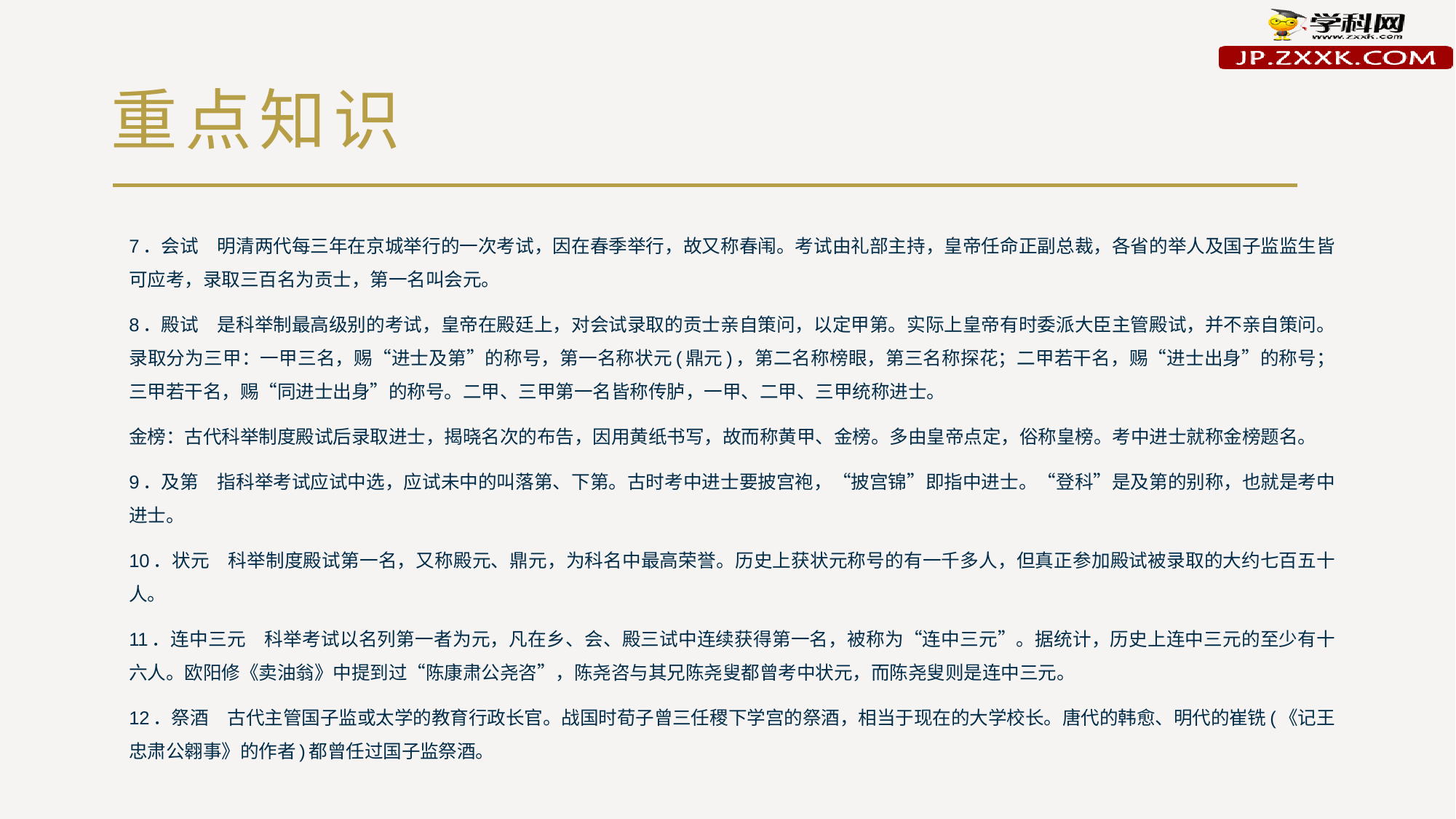

# 重点知识
7．会试　明清两代每三年在京城举行的一次考试，因在春季举行，故又称春闱。考试由礼部主持，皇帝任命正副总裁，各省的举人及国子监监生皆可应考，录取三百名为贡士，第一名叫会元。
8．殿试　是科举制最高级别的考试，皇帝在殿廷上，对会试录取的贡士亲自策问，以定甲第。实际上皇帝有时委派大臣主管殿试，并不亲自策问。录取分为三甲：一甲三名，赐“进士及第”的称号，第一名称状元(鼎元)，第二名称榜眼，第三名称探花；二甲若干名，赐“进士出身”的称号；三甲若干名，赐“同进士出身”的称号。二甲、三甲第一名皆称传胪，一甲、二甲、三甲统称进士。
金榜：古代科举制度殿试后录取进士，揭晓名次的布告，因用黄纸书写，故而称黄甲、金榜。多由皇帝点定，俗称皇榜。考中进士就称金榜题名。
9．及第　指科举考试应试中选，应试未中的叫落第、下第。古时考中进士要披宫袍，“披宫锦”即指中进士。“登科”是及第的别称，也就是考中进士。
10．状元　科举制度殿试第一名，又称殿元、鼎元，为科名中最高荣誉。历史上获状元称号的有一千多人，但真正参加殿试被录取的大约七百五十人。
11．连中三元　科举考试以名列第一者为元，凡在乡、会、殿三试中连续获得第一名，被称为“连中三元”。据统计，历史上连中三元的至少有十六人。欧阳修《卖油翁》中提到过“陈康肃公尧咨”，陈尧咨与其兄陈尧叟都曾考中状元，而陈尧叟则是连中三元。
12．祭酒　古代主管国子监或太学的教育行政长官。战国时荀子曾三任稷下学宫的祭酒，相当于现在的大学校长。唐代的韩愈、明代的崔铣(《记王忠肃公翱事》的作者)都曾任过国子监祭酒。